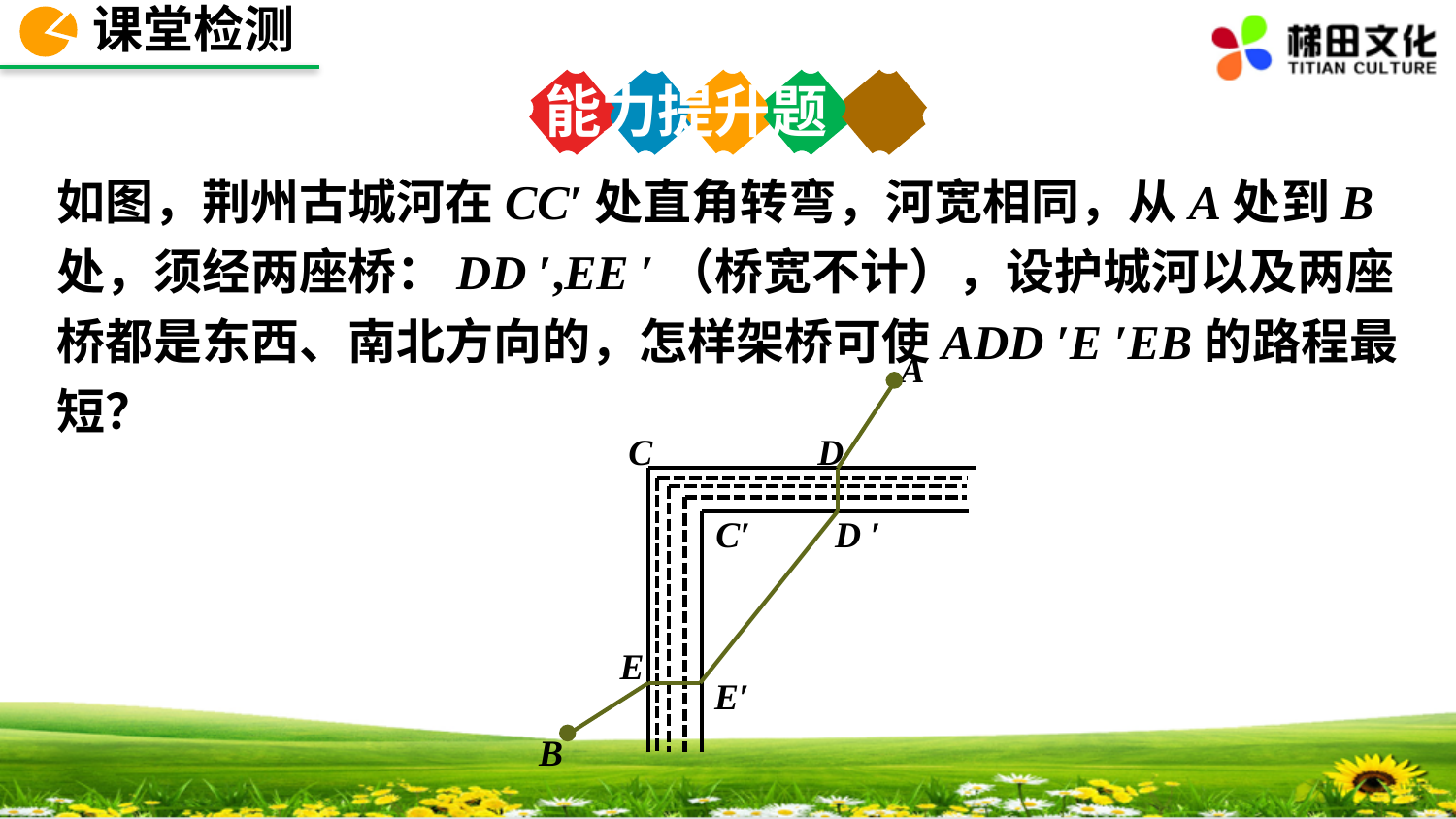

课堂检测

能力提升题

如图，荆州古城河在CC′处直角转弯，河宽相同，从A处到B处，须经两座桥：DD ′,EE ′（桥宽不计），设护城河以及两座桥都是东西、南北方向的，怎样架桥可使ADD ′E ′EB的路程最短？
A
C
D
D ′
C′
E
E′
B